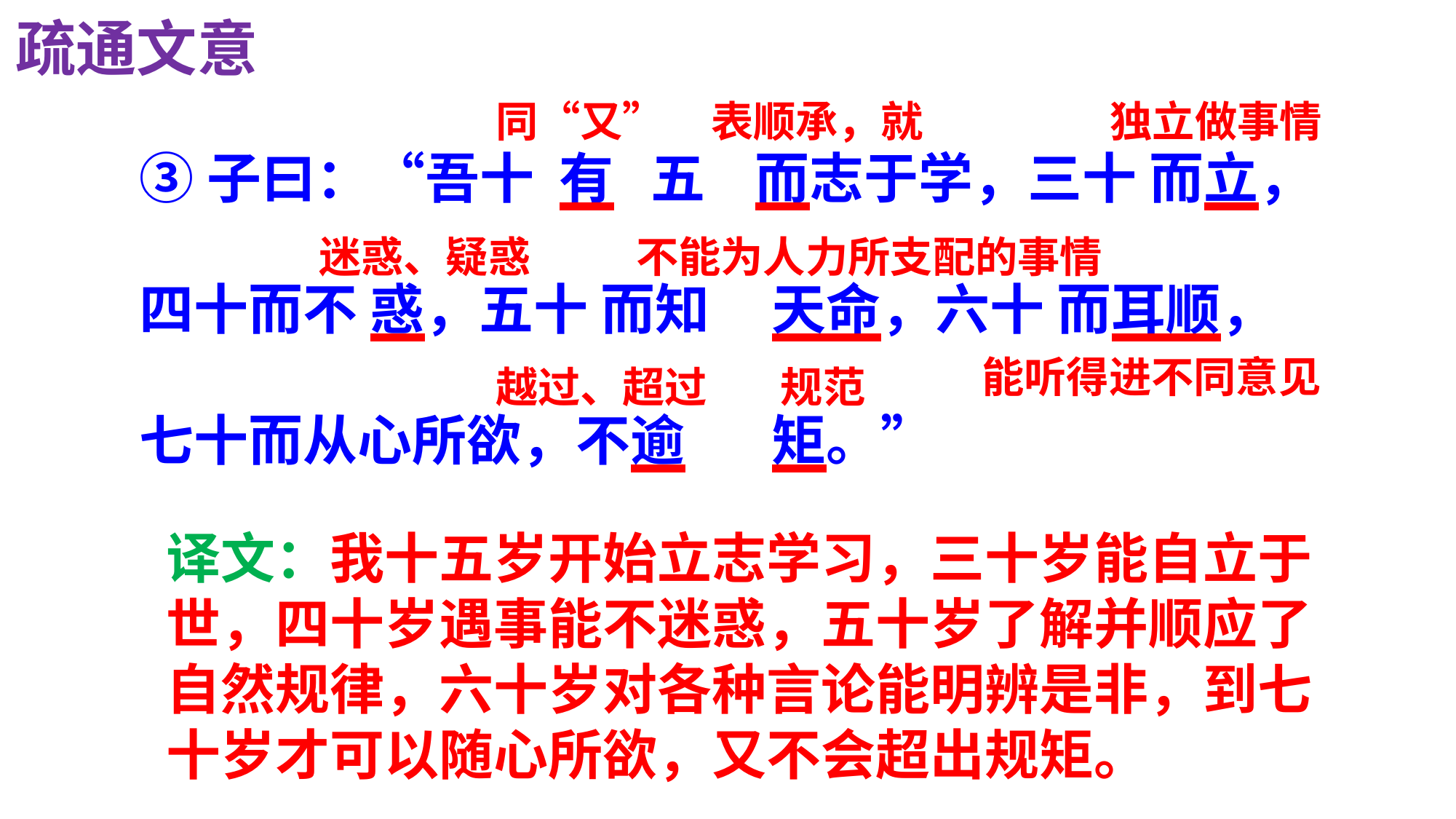

疏通文意
同“又”
表顺承，就
独立做事情
③子曰：“吾十  有   五    而志于学，三十 而立，

四十而不 惑，五十 而知     天命，六十 而耳顺，

七十而从心所欲，不逾       矩。”
迷惑、疑惑
不能为人力所支配的事情
能听得进不同意见
越过、超过
规范
译文：我十五岁开始立志学习，三十岁能自立于世，四十岁遇事能不迷惑，五十岁了解并顺应了自然规律，六十岁对各种言论能明辨是非，到七十岁才可以随心所欲，又不会超出规矩。